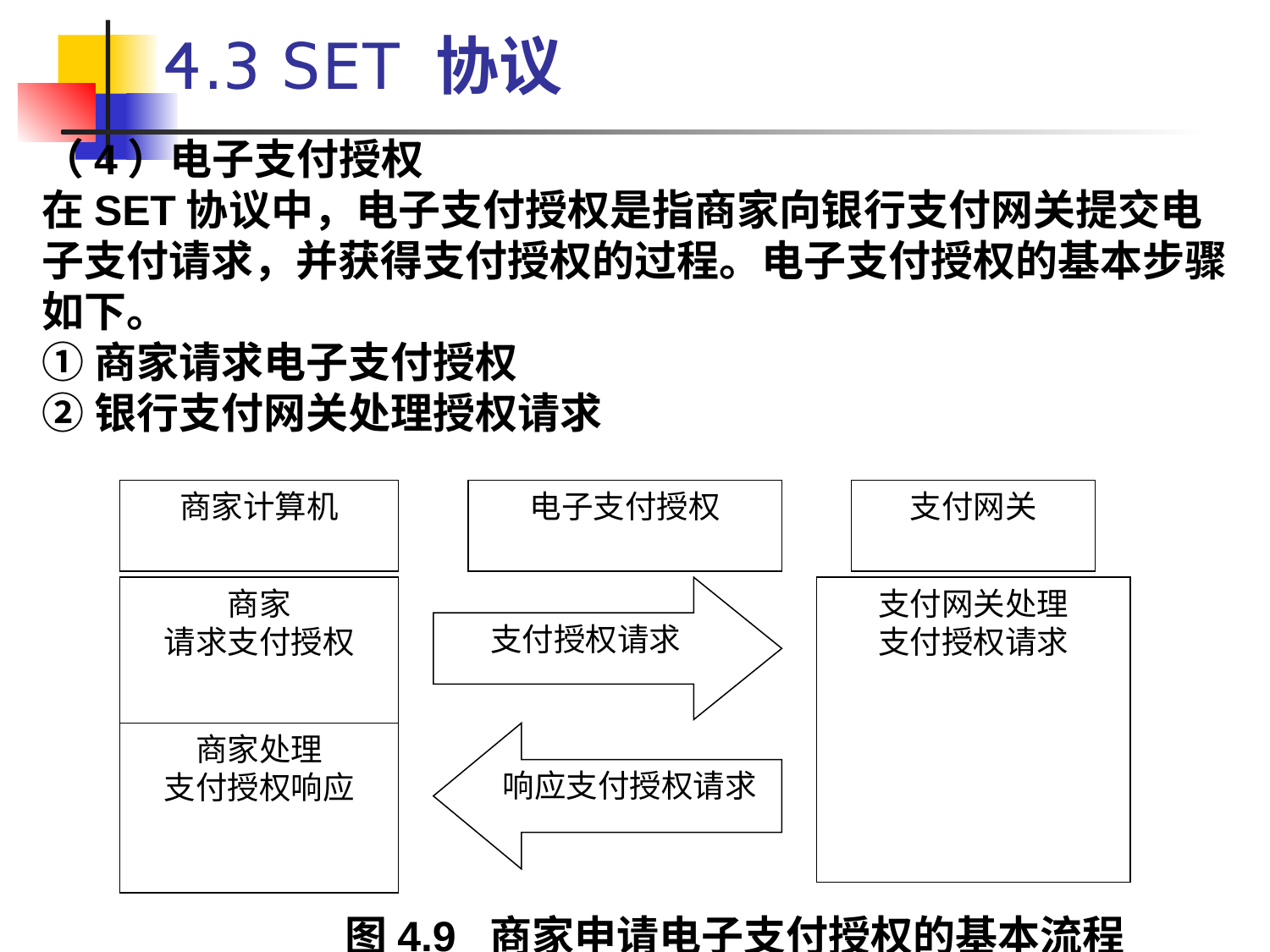

4.3 SET 协议
（4）电子支付授权
在SET协议中，电子支付授权是指商家向银行支付网关提交电子支付请求，并获得支付授权的过程。电子支付授权的基本步骤如下。
①商家请求电子支付授权
②银行支付网关处理授权请求

商家计算机
电子支付授权
支付网关
商家
请求支付授权
支付授权请求
支付网关处理
支付授权请求
商家处理
支付授权响应
响应支付授权请求

图4.9  商家申请电子支付授权的基本流程